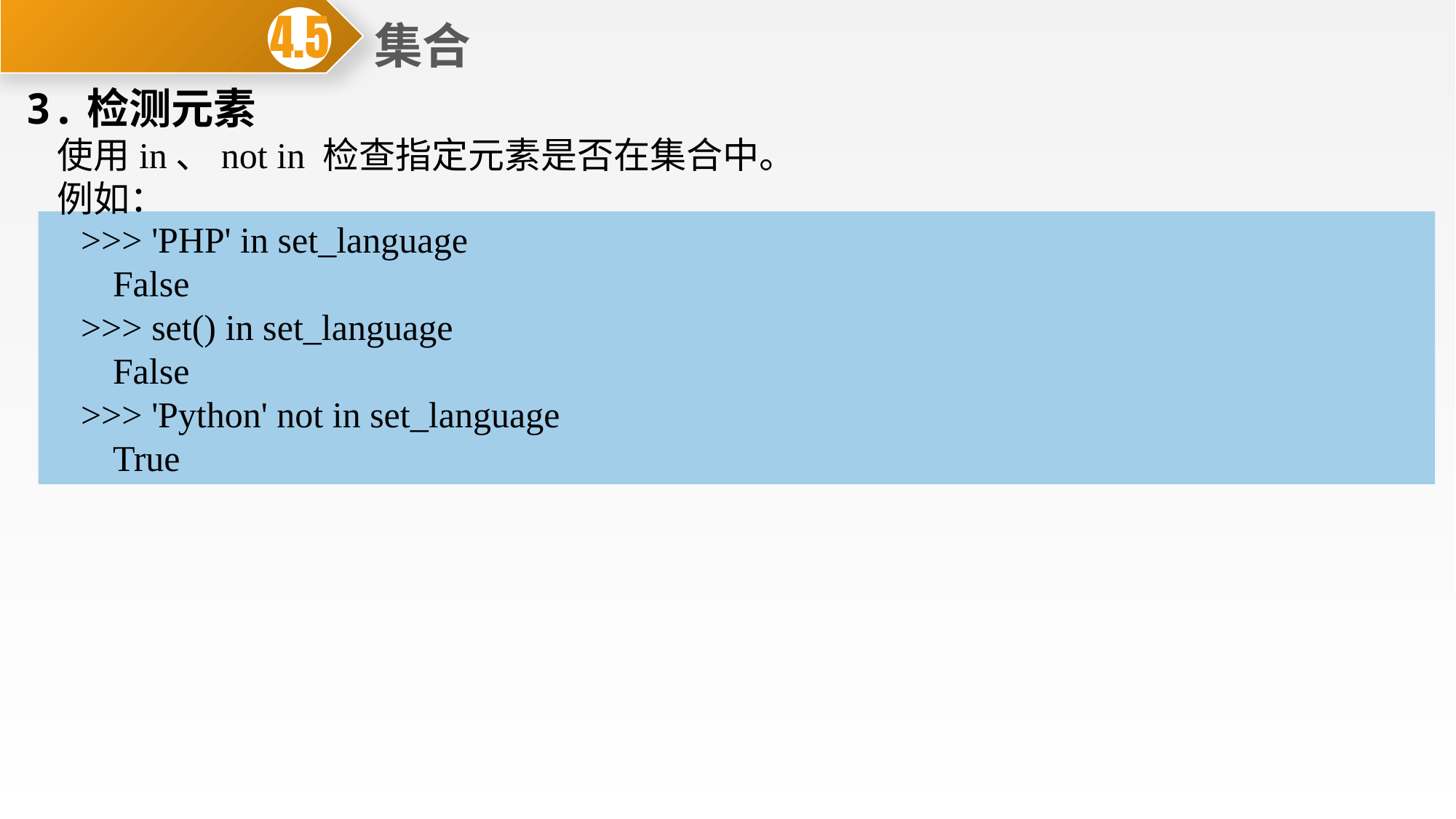

集合

4.5
3.检测元素
使用in、not in 检查指定元素是否在集合中。
例如：
>>> 'PHP' in set_language
False
>>> set() in set_language
False
>>> 'Python' not in set_language
True